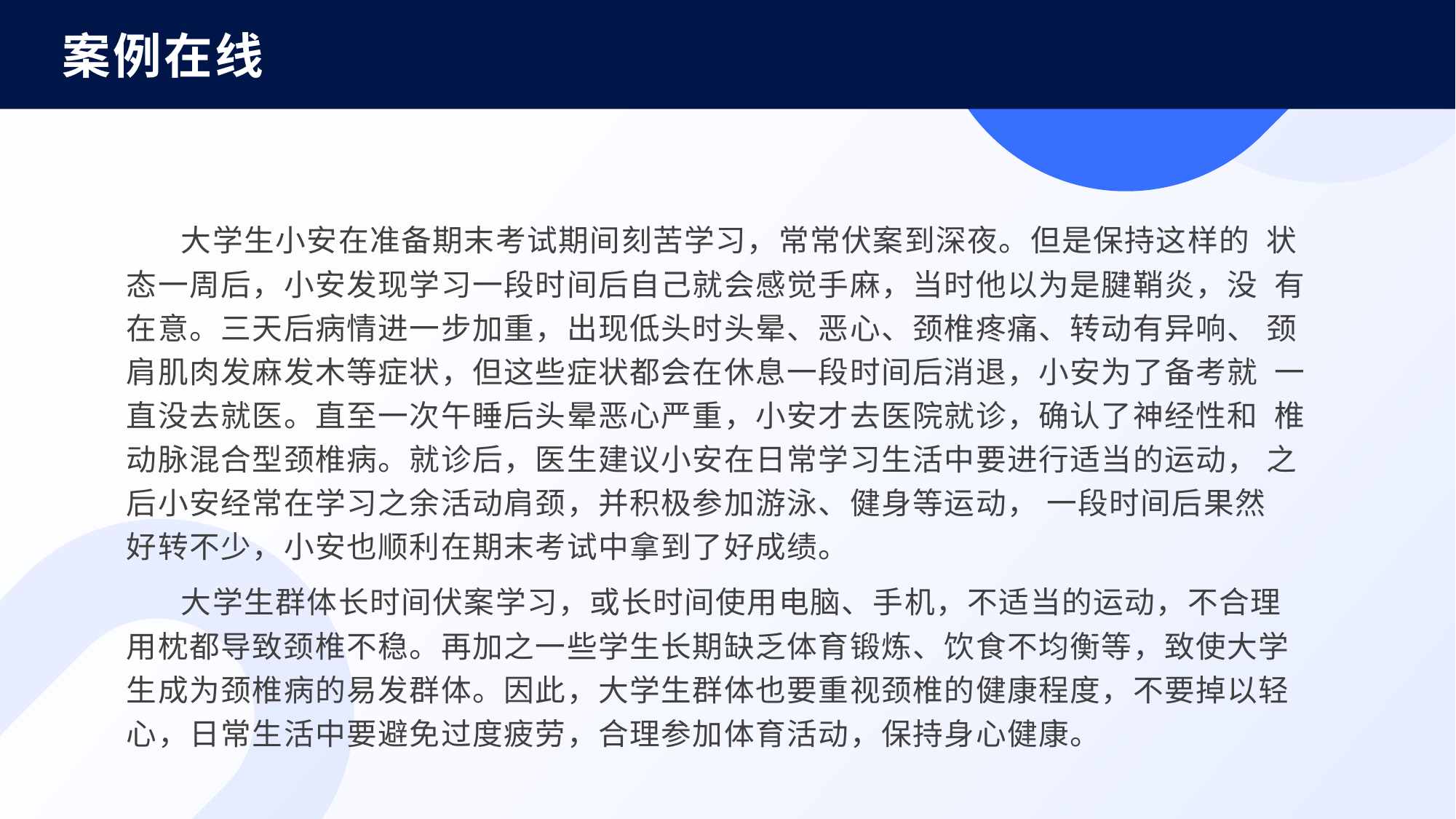

案例在线
大学生小安在准备期末考试期间刻苦学习，常常伏案到深夜。但是保持这样的  状态一周后，小安发现学习一段时间后自己就会感觉手麻，当时他以为是腱鞘炎，没  有在意。三天后病情进一步加重，出现低头时头晕、恶心、颈椎疼痛、转动有异响、 颈肩肌肉发麻发木等症状，但这些症状都会在休息一段时间后消退，小安为了备考就  一直没去就医。直至一次午睡后头晕恶心严重，小安才去医院就诊，确认了神经性和  椎动脉混合型颈椎病。就诊后，医生建议小安在日常学习生活中要进行适当的运动， 之后小安经常在学习之余活动肩颈，并积极参加游泳、健身等运动， 一段时间后果然  好转不少，小安也顺利在期末考试中拿到了好成绩。
大学生群体长时间伏案学习，或长时间使用电脑、手机，不适当的运动，不合理 用枕都导致颈椎不稳。再加之一些学生长期缺乏体育锻炼、饮食不均衡等，致使大学 生成为颈椎病的易发群体。因此，大学生群体也要重视颈椎的健康程度，不要掉以轻 心，日常生活中要避免过度疲劳，合理参加体育活动，保持身心健康。